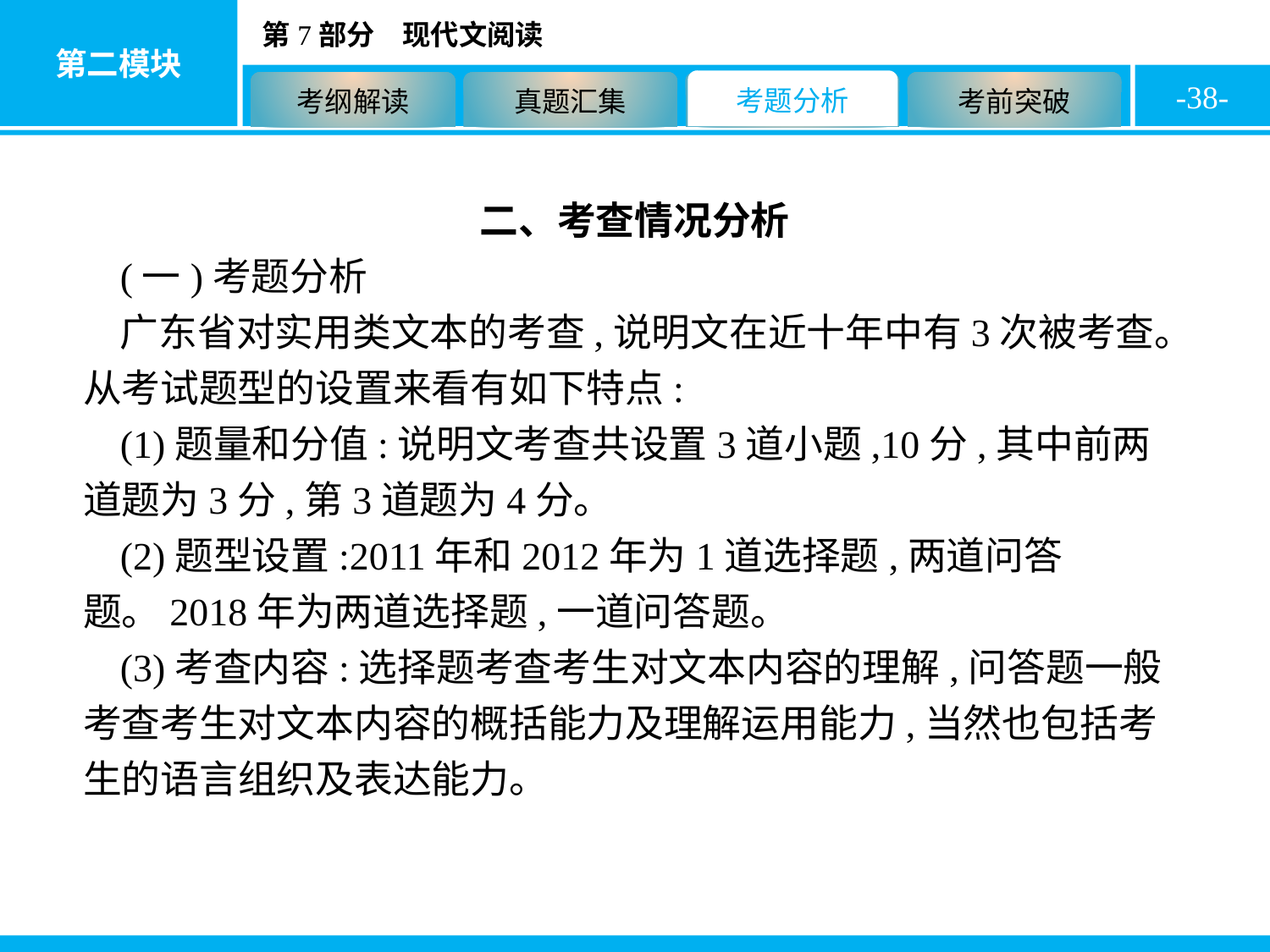

-38-
二、考查情况分析
(一)考题分析
广东省对实用类文本的考查,说明文在近十年中有3次被考查。从考试题型的设置来看有如下特点:
(1)题量和分值:说明文考查共设置3道小题,10分,其中前两道题为3分,第3道题为4分。
(2)题型设置:2011年和2012年为1道选择题,两道问答题。2018年为两道选择题,一道问答题。
(3)考查内容:选择题考查考生对文本内容的理解,问答题一般考查考生对文本内容的概括能力及理解运用能力,当然也包括考生的语言组织及表达能力。